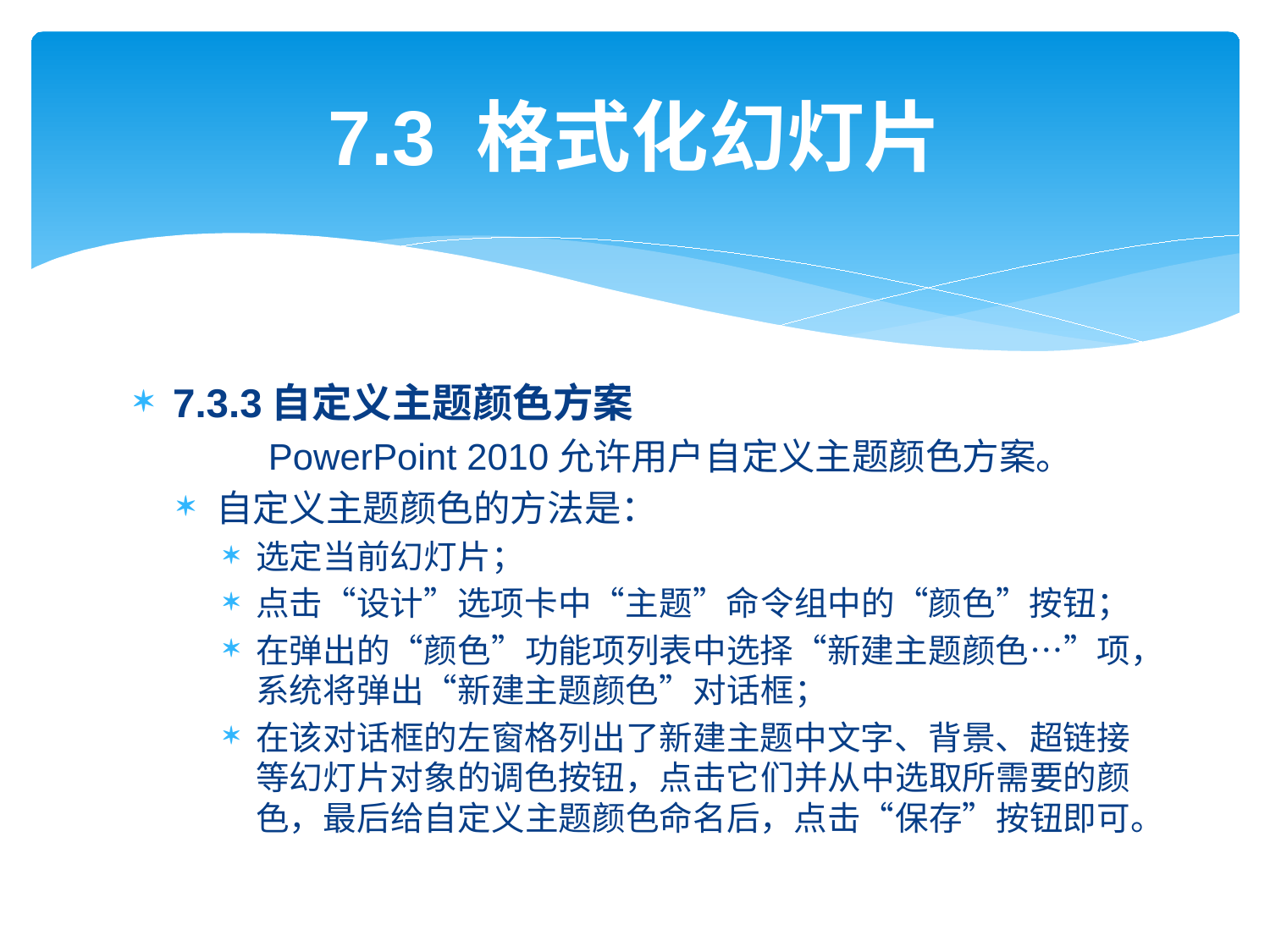

# 7.3 格式化幻灯片
7.3.3自定义主题颜色方案
         PowerPoint 2010允许用户自定义主题颜色方案。
自定义主题颜色的方法是：
选定当前幻灯片；
点击“设计”选项卡中“主题”命令组中的“颜色”按钮；
在弹出的“颜色”功能项列表中选择“新建主题颜色…”项，系统将弹出“新建主题颜色”对话框；
在该对话框的左窗格列出了新建主题中文字、背景、超链接等幻灯片对象的调色按钮，点击它们并从中选取所需要的颜色，最后给自定义主题颜色命名后，点击“保存”按钮即可。